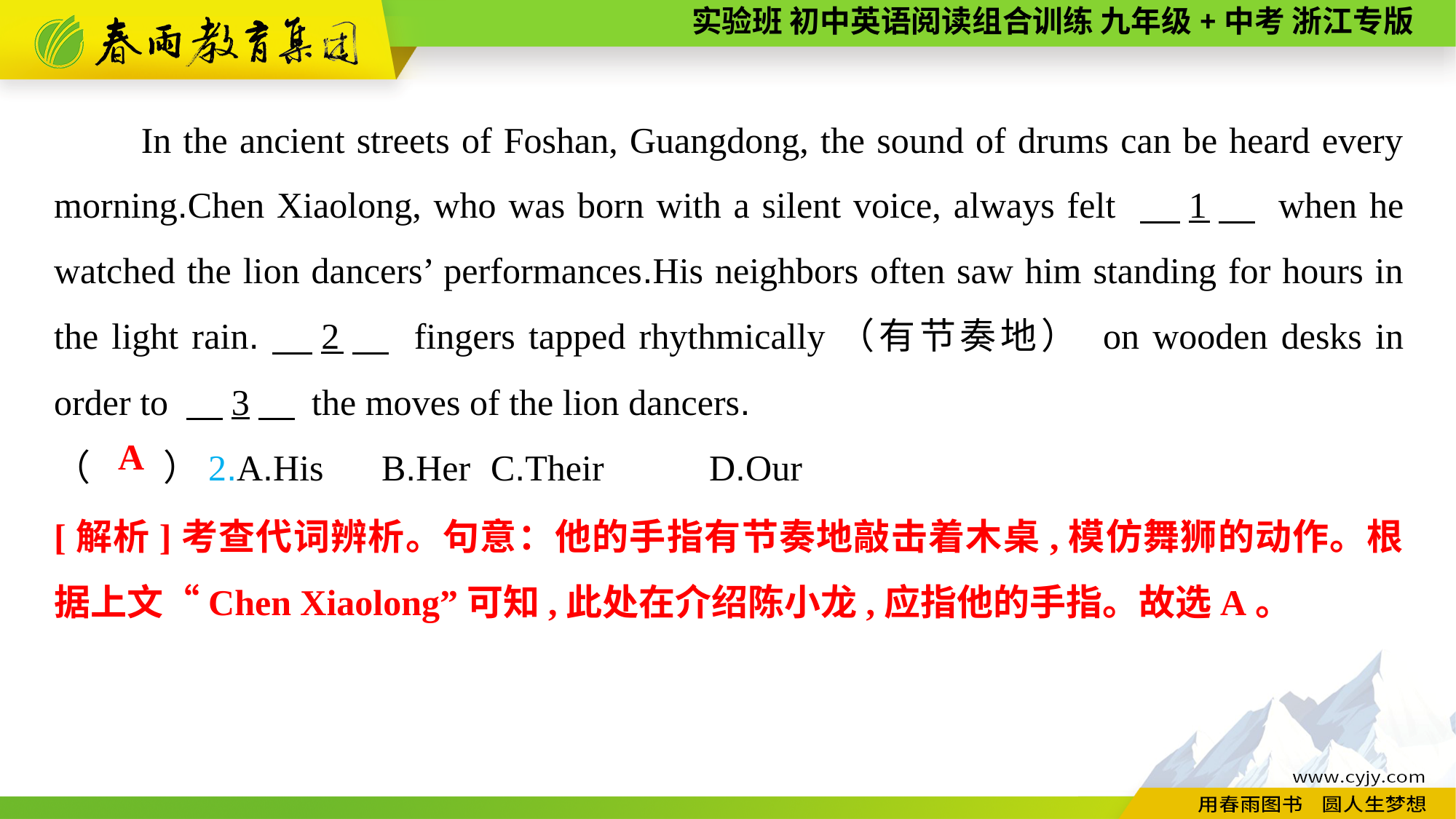

In the ancient streets of Foshan, Guangdong, the sound of drums can be heard every morning.Chen Xiaolong, who was born with a silent voice, always felt 　1　 when he watched the lion dancers’ performances.His neighbors often saw him standing for hours in the light rain.　2　 fingers tapped rhythmically（有节奏地） on wooden desks in order to 　3　 the moves of the lion dancers.
（　　）2.A.His	B.Her	C.Their	D.Our
A
[解析]考查代词辨析。句意：他的手指有节奏地敲击着木桌,模仿舞狮的动作。根据上文“Chen Xiaolong”可知,此处在介绍陈小龙,应指他的手指。故选A。